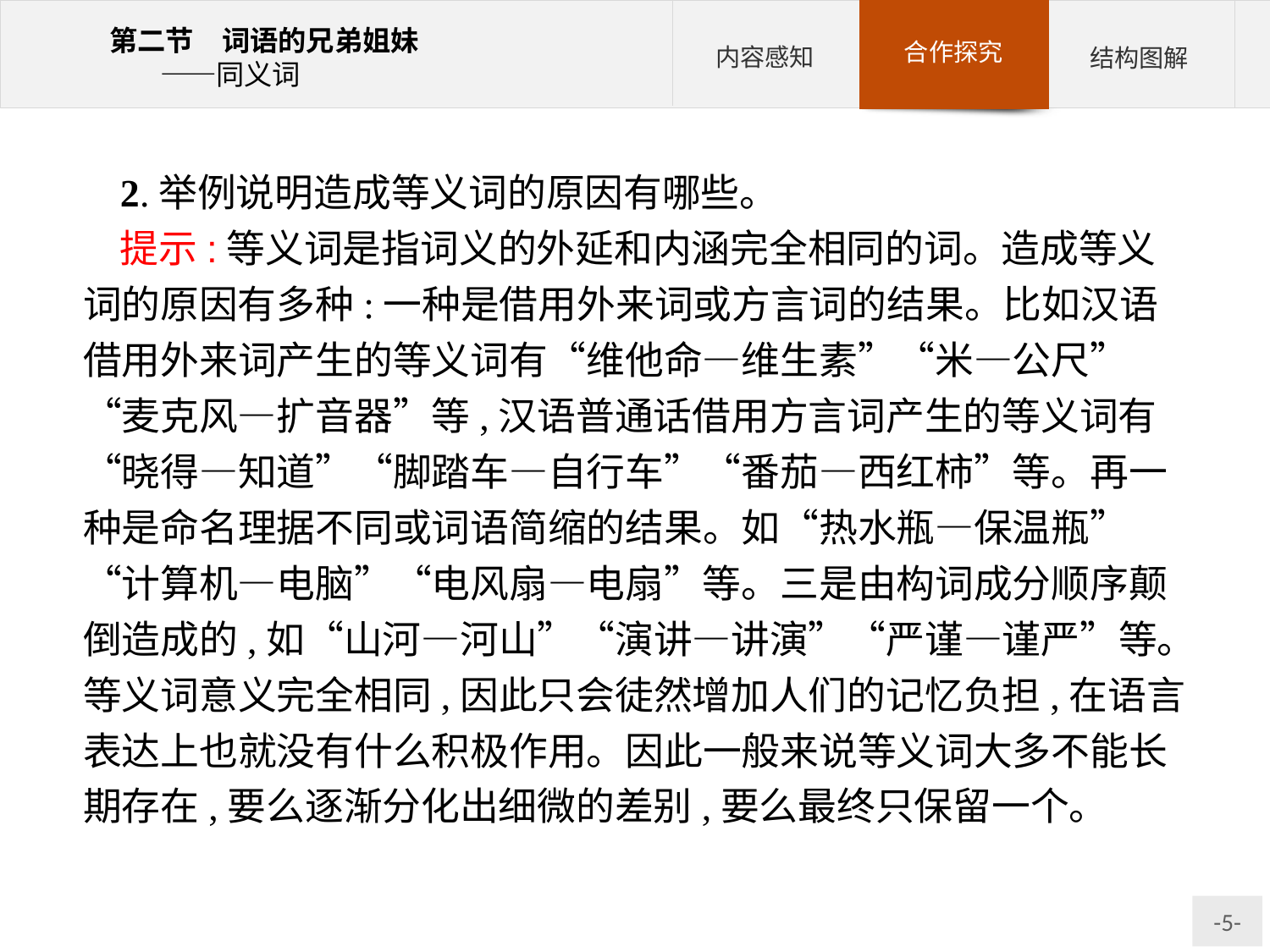

2.举例说明造成等义词的原因有哪些。
提示:等义词是指词义的外延和内涵完全相同的词。造成等义词的原因有多种:一种是借用外来词或方言词的结果。比如汉语借用外来词产生的等义词有“维他命—维生素”“米—公尺”“麦克风—扩音器”等,汉语普通话借用方言词产生的等义词有“晓得—知道”“脚踏车—自行车”“番茄—西红柿”等。再一种是命名理据不同或词语简缩的结果。如“热水瓶—保温瓶”“计算机—电脑”“电风扇—电扇”等。三是由构词成分顺序颠倒造成的,如“山河—河山”“演讲—讲演”“严谨—谨严”等。等义词意义完全相同,因此只会徒然增加人们的记忆负担,在语言表达上也就没有什么积极作用。因此一般来说等义词大多不能长期存在,要么逐渐分化出细微的差别,要么最终只保留一个。